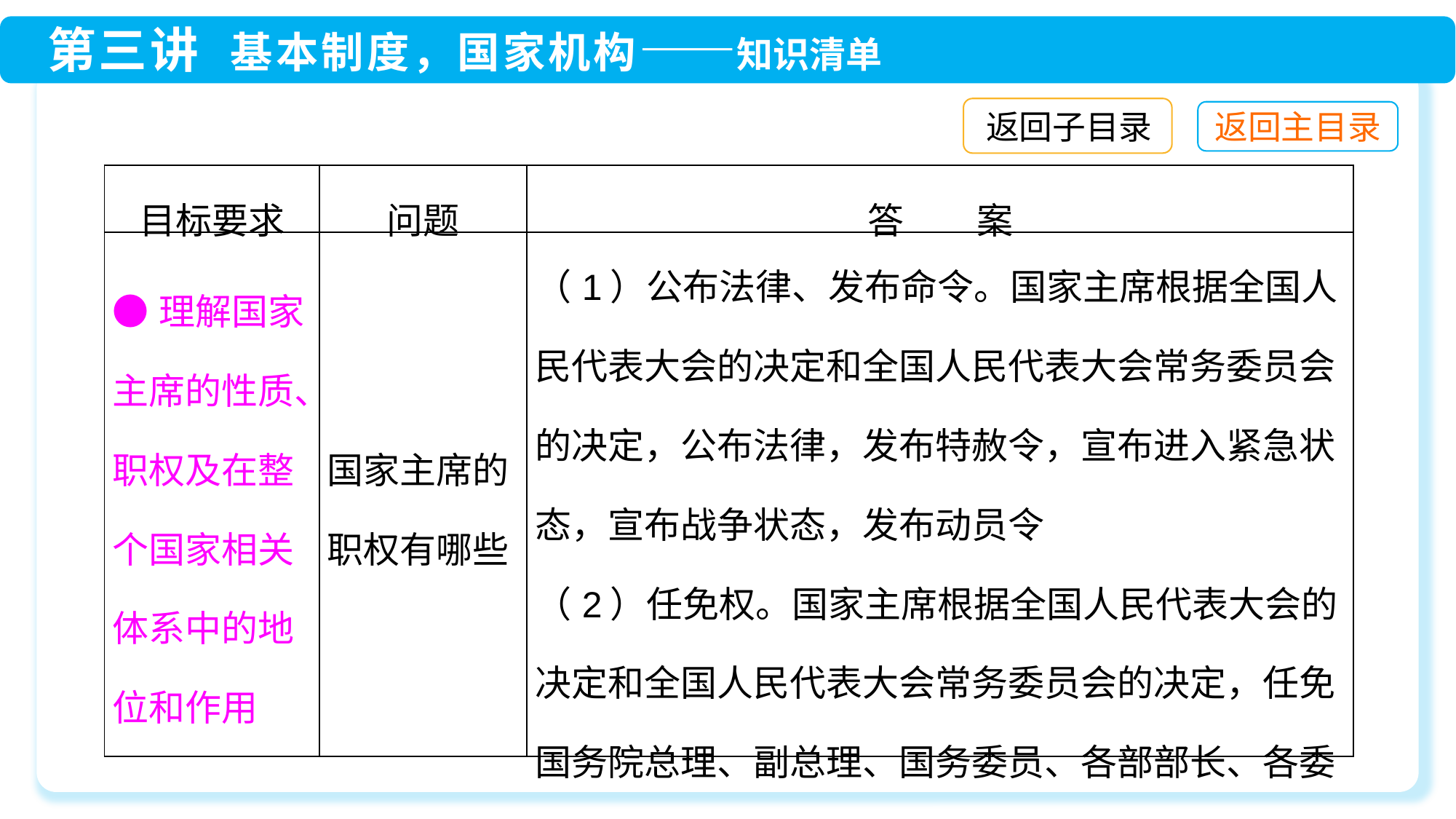

返回子目录
| 目标要求 | 问题 | 答　　案 |
| --- | --- | --- |
| ●理解国家主席的性质、职权及在整个国家相关体系中的地位和作用 | 国家主席的职权有哪些 | （1）公布法律、发布命令。国家主席根据全国人民代表大会的决定和全国人民代表大会常务委员会的决定，公布法律，发布特赦令，宣布进入紧急状态，宣布战争状态，发布动员令 （2）任免权。国家主席根据全国人民代表大会的决定和全国人民代表大会常务委员会的决定，任免国务院总理、副总理、国务委员、各部部长、各委员会主任、审计长、秘书长 |